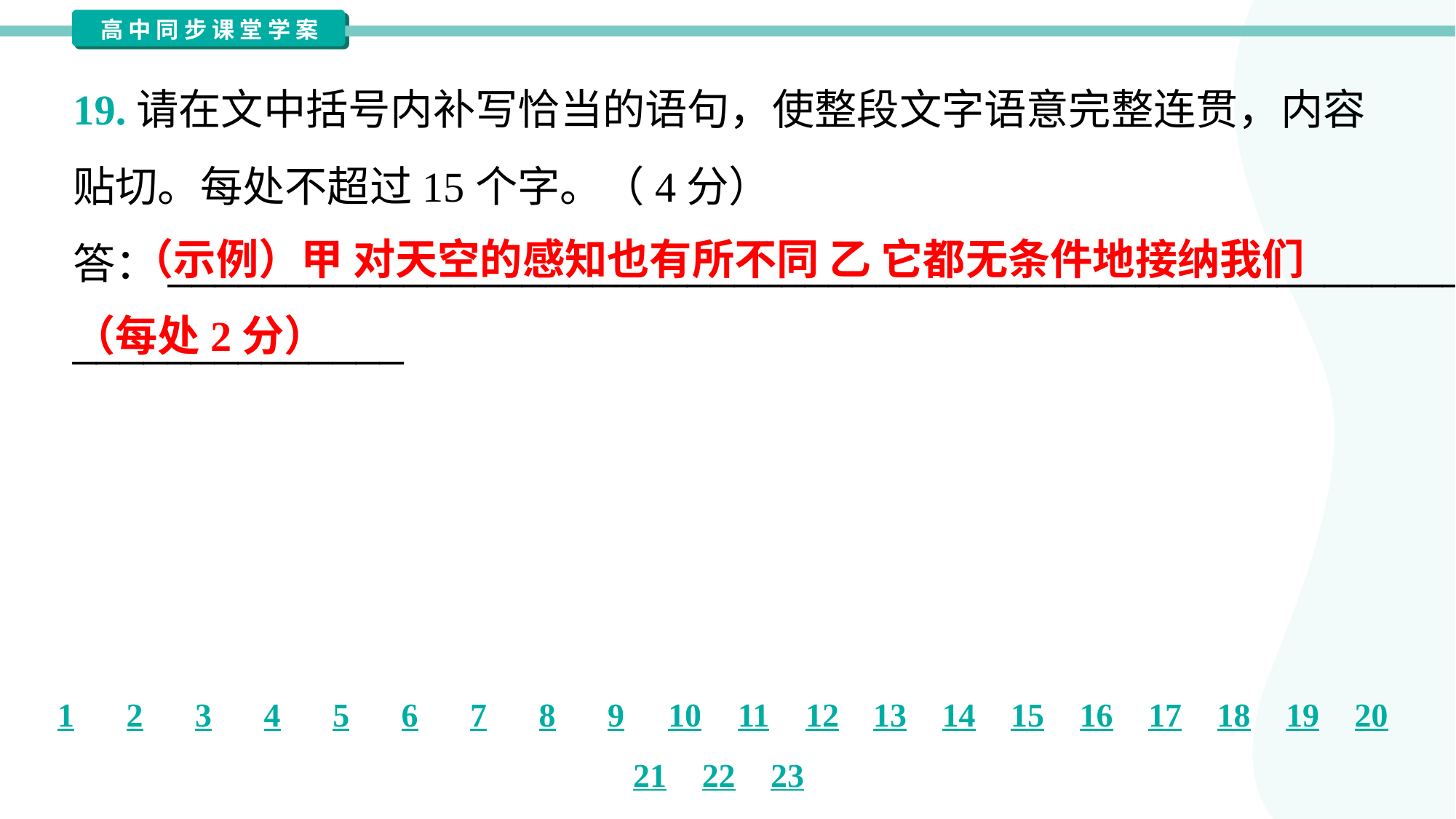

19.请在文中括号内补写恰当的语句，使整段文字语意完整连贯，内容
贴切。每处不超过15个字。（4分）
答：_________________________________________________________
______________
     （示例）甲 对天空的感知也有所不同 乙 它都无条件地接纳我们（每处2分）